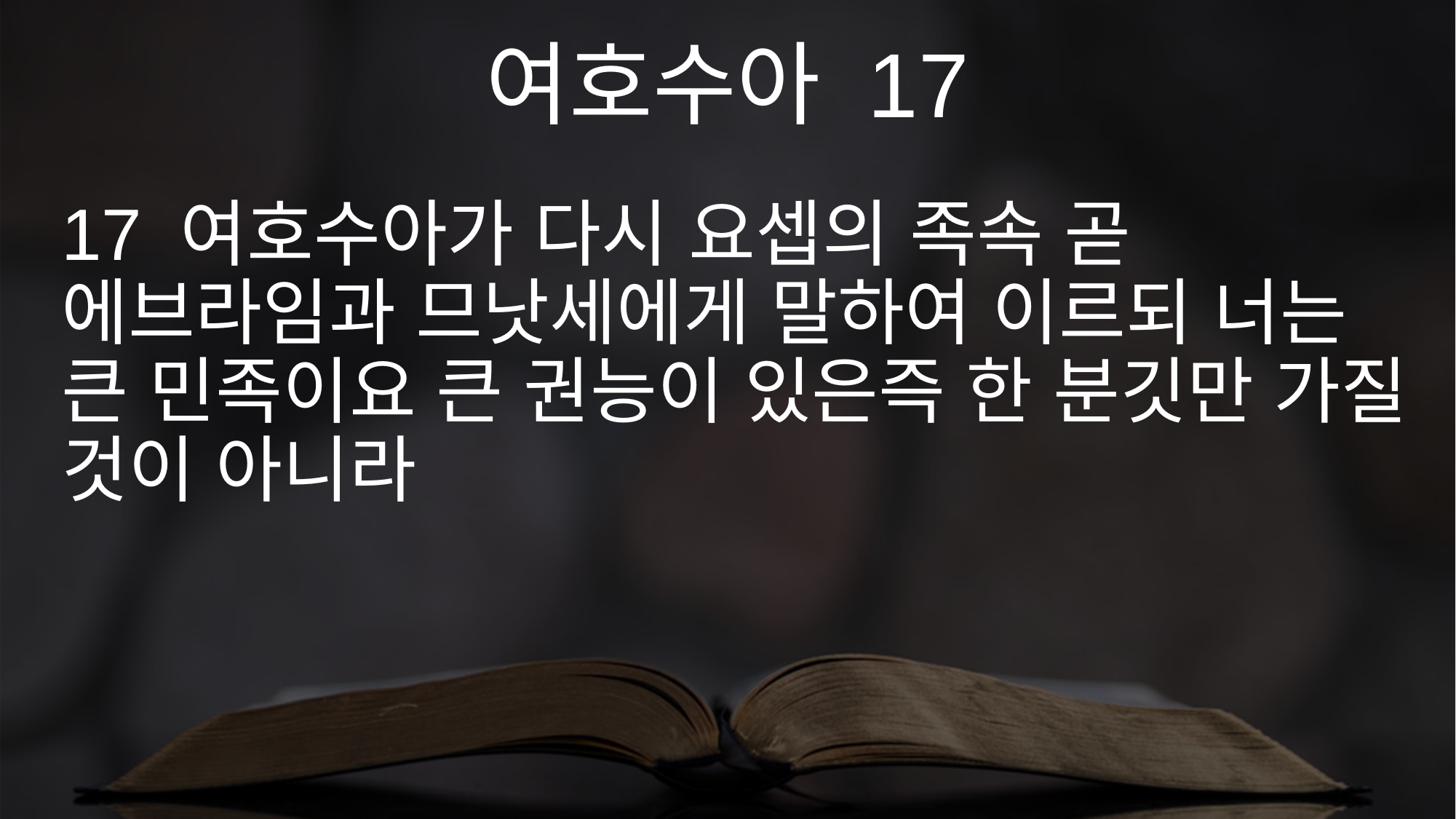

여호수아 17
17 여호수아가 다시 요셉의 족속 곧 에브라임과 므낫세에게 말하여 이르되 너는 큰 민족이요 큰 권능이 있은즉 한 분깃만 가질 것이 아니라